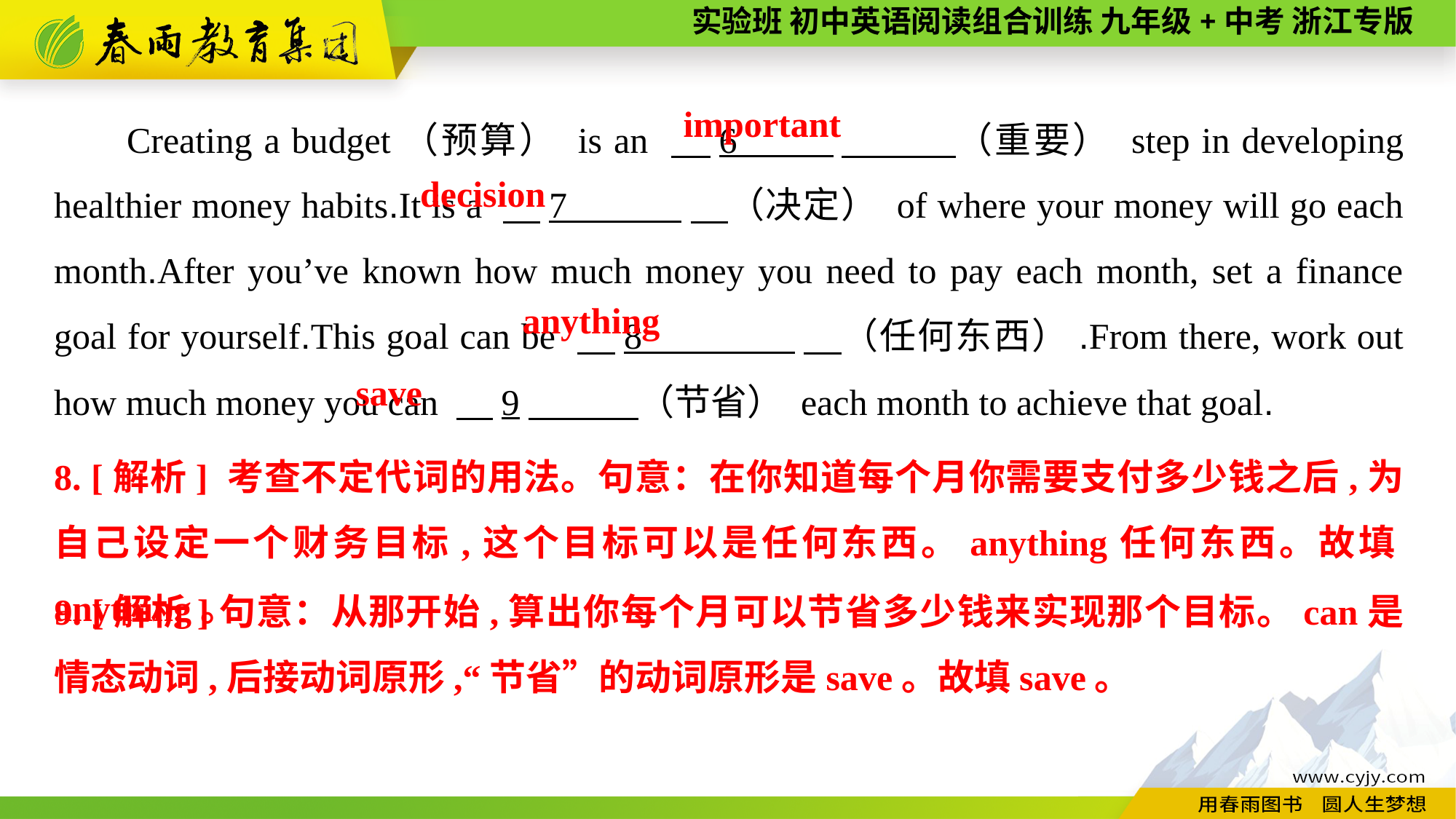

Creating a budget（预算） is an 　6        　       （重要） step in developing healthier money habits.It is a 　7           　（决定） of where your money will go each month.After you’ve known how much money you need to pay each month, set a finance goal for yourself.This goal can be 　8              　（任何东西）.From there, work out how much money you can 　9　         （节省） each month to achieve that goal.
 important
decision
anything
save
8. [解析] 考查不定代词的用法。句意：在你知道每个月你需要支付多少钱之后,为自己设定一个财务目标,这个目标可以是任何东西。anything任何东西。故填anything。
9. [解析]句意：从那开始,算出你每个月可以节省多少钱来实现那个目标。can是情态动词,后接动词原形,“节省”的动词原形是save。故填save。